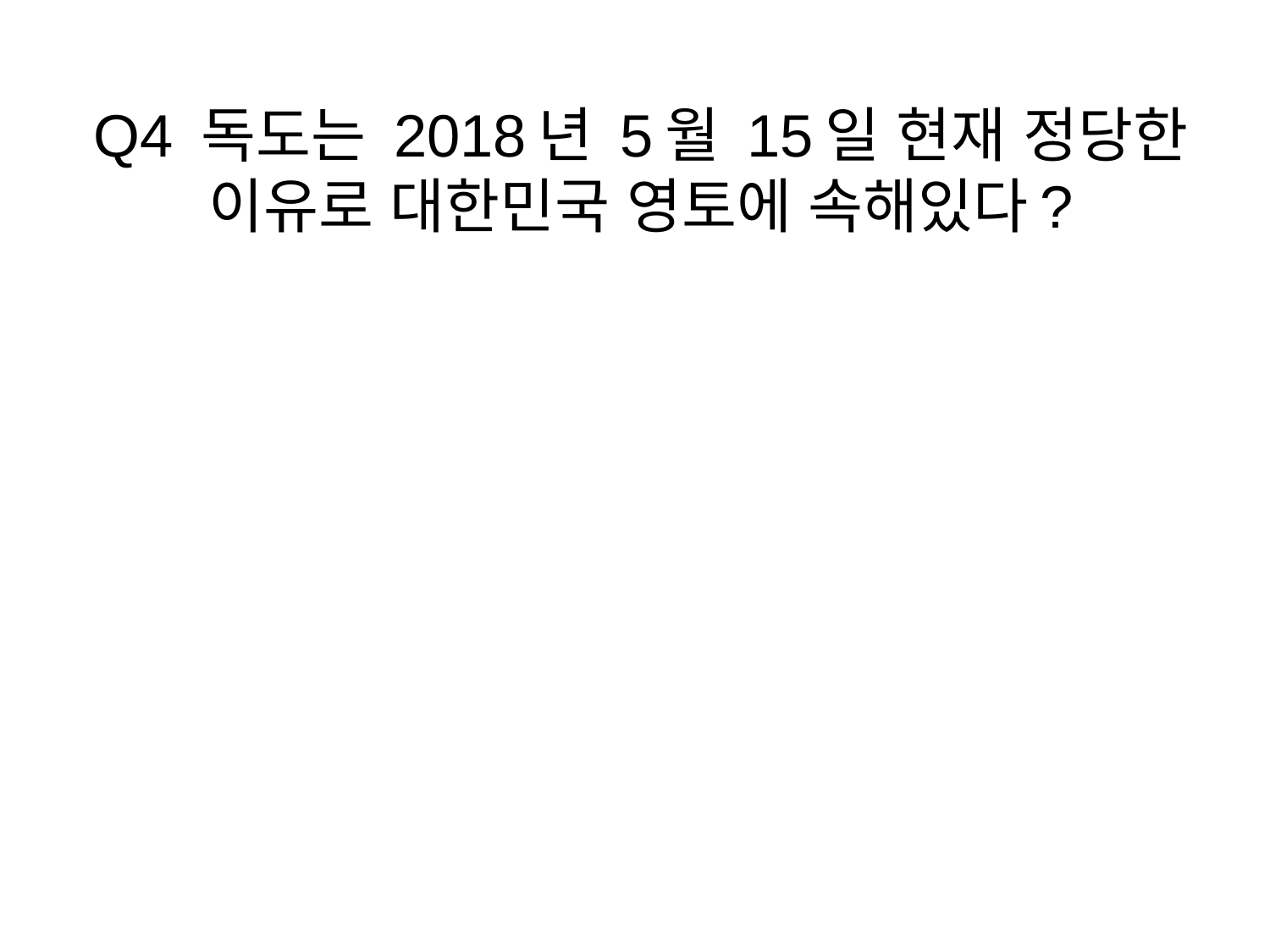

# Q4 독도는 2018년 5월 15일 현재 정당한 이유로 대한민국 영토에 속해있다?